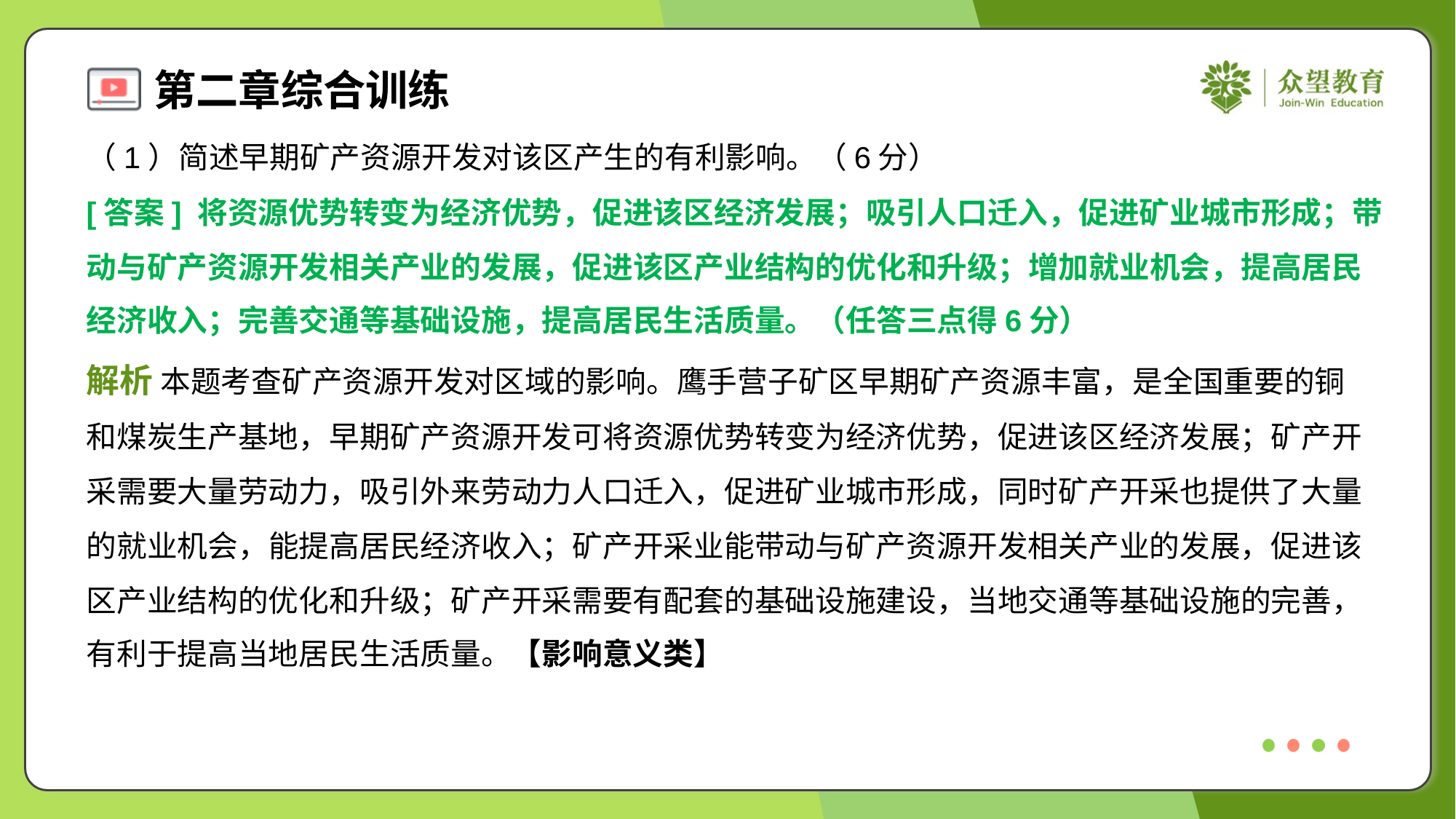

（1）简述早期矿产资源开发对该区产生的有利影响。（6分）
[答案] 将资源优势转变为经济优势，促进该区经济发展；吸引人口迁入，促进矿业城市形成；带
动与矿产资源开发相关产业的发展，促进该区产业结构的优化和升级；增加就业机会，提高居民
经济收入；完善交通等基础设施，提高居民生活质量。（任答三点得6分）
解析 本题考查矿产资源开发对区域的影响。鹰手营子矿区早期矿产资源丰富，是全国重要的铜
和煤炭生产基地，早期矿产资源开发可将资源优势转变为经济优势，促进该区经济发展；矿产开
采需要大量劳动力，吸引外来劳动力人口迁入，促进矿业城市形成，同时矿产开采也提供了大量
的就业机会，能提高居民经济收入；矿产开采业能带动与矿产资源开发相关产业的发展，促进该
区产业结构的优化和升级；矿产开采需要有配套的基础设施建设，当地交通等基础设施的完善，
有利于提高当地居民生活质量。【影响意义类】